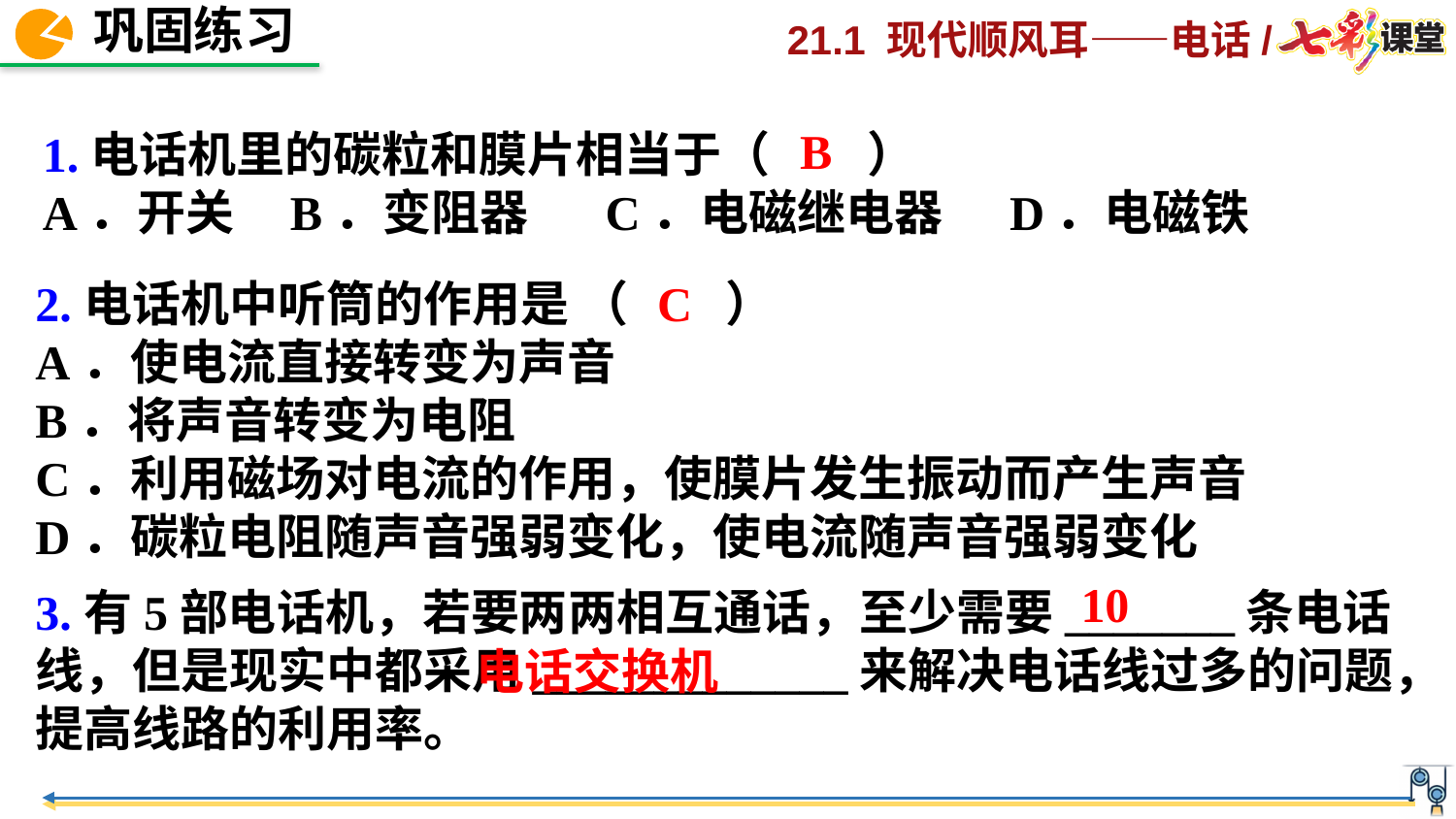

B
1.电话机里的碳粒和膜片相当于（　　）
A．开关    B．变阻器      C．电磁继电器     D．电磁铁
C
2.电话机中听筒的作用是 （　　）
A．使电流直接转变为声音
B．将声音转变为电阻
C．利用磁场对电流的作用，使膜片发生振动而产生声音
D．碳粒电阻随声音强弱变化，使电流随声音强弱变化
10
3.有5部电话机，若要两两相互通话，至少需要_______条电话线，但是现实中都采用_____________来解决电话线过多的问题，提高线路的利用率。
电话交换机